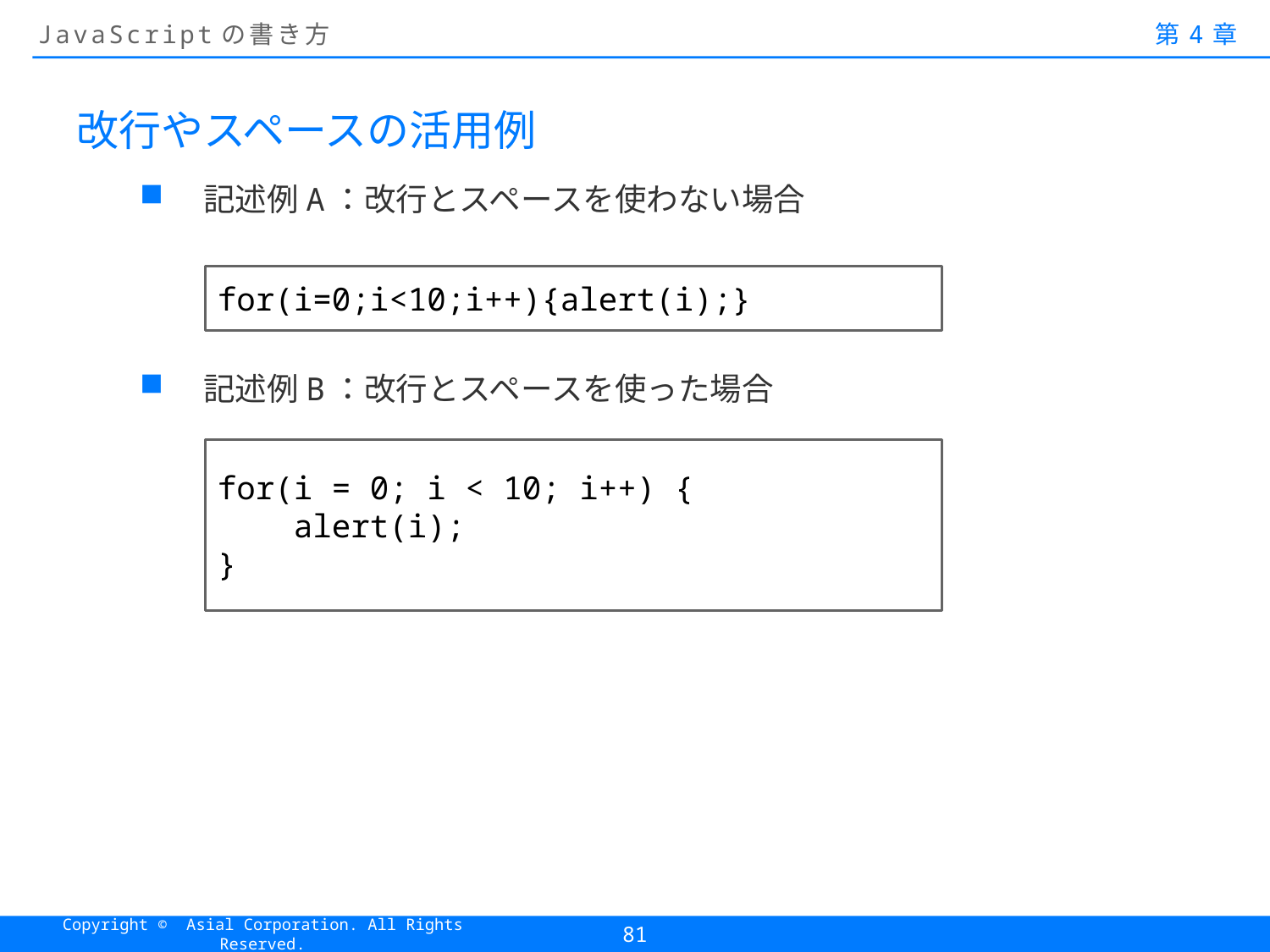

# JavaScriptの書き方
第4章
改行やスペースの活用例
記述例A：改行とスペースを使わない場合

記述例B：改行とスペースを使った場合
for(i=0;i<10;i++){alert(i);}
for(i = 0; i < 10; i++) {
    alert(i);
}
81